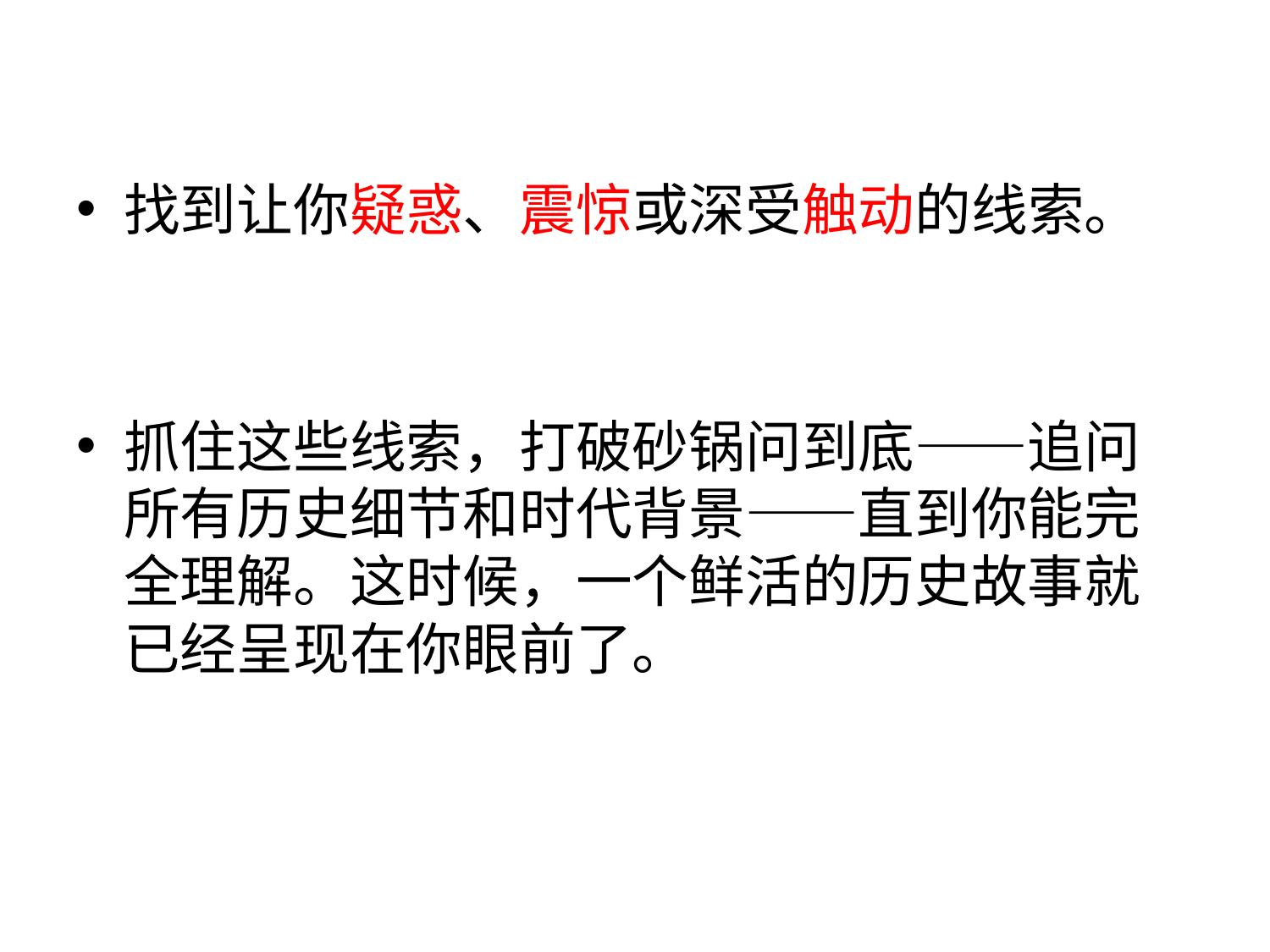

找到让你疑惑、震惊或深受触动的线索。

抓住这些线索，打破砂锅问到底——追问所有历史细节和时代背景——直到你能完全理解。这时候，一个鲜活的历史故事就已经呈现在你眼前了。